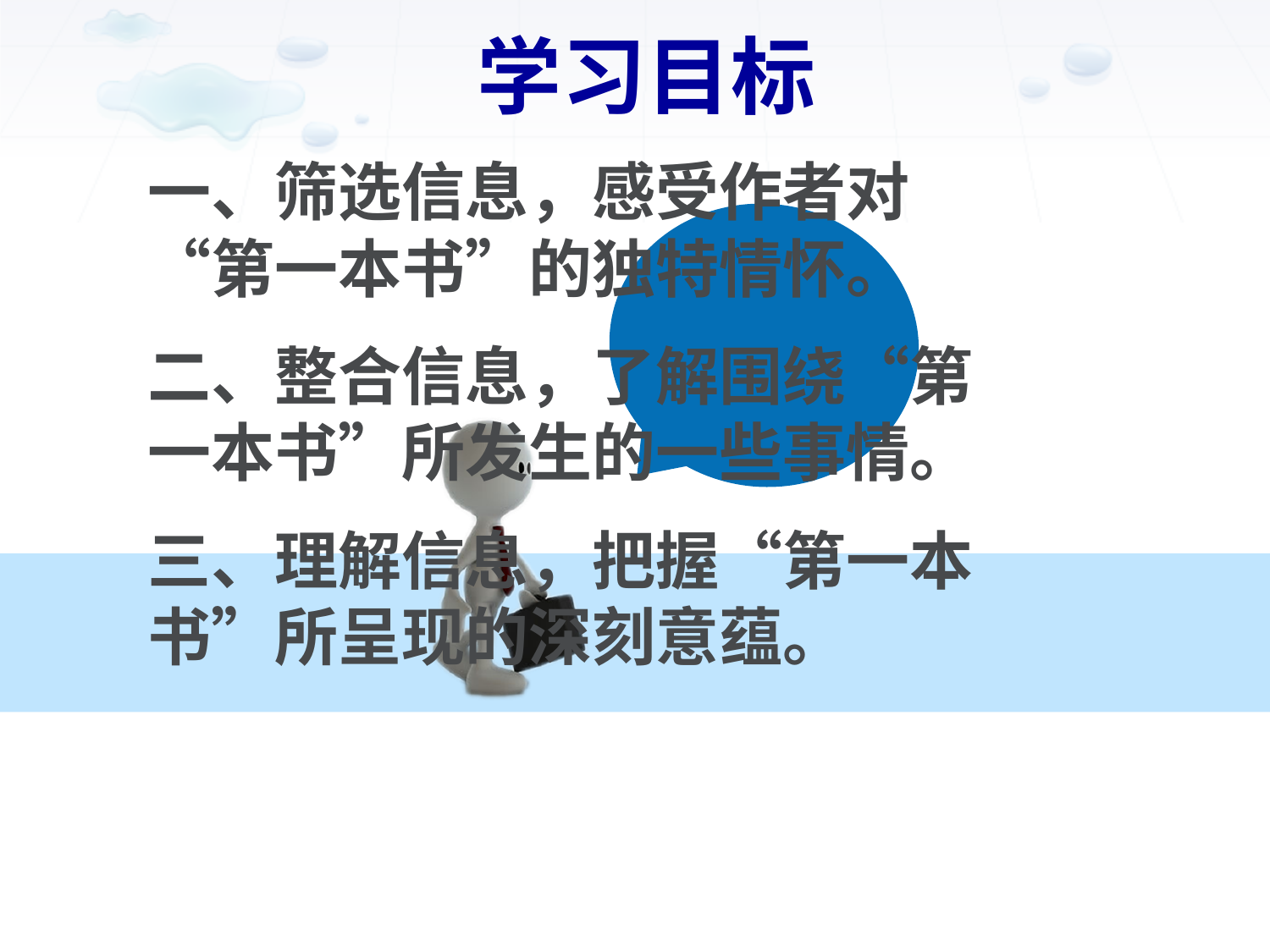

# 学习目标
一、筛选信息，感受作者对“第一本书”的独特情怀。
二、整合信息，了解围绕“第一本书”所发生的一些事情。
三、理解信息，把握“第一本书”所呈现的深刻意蕴。